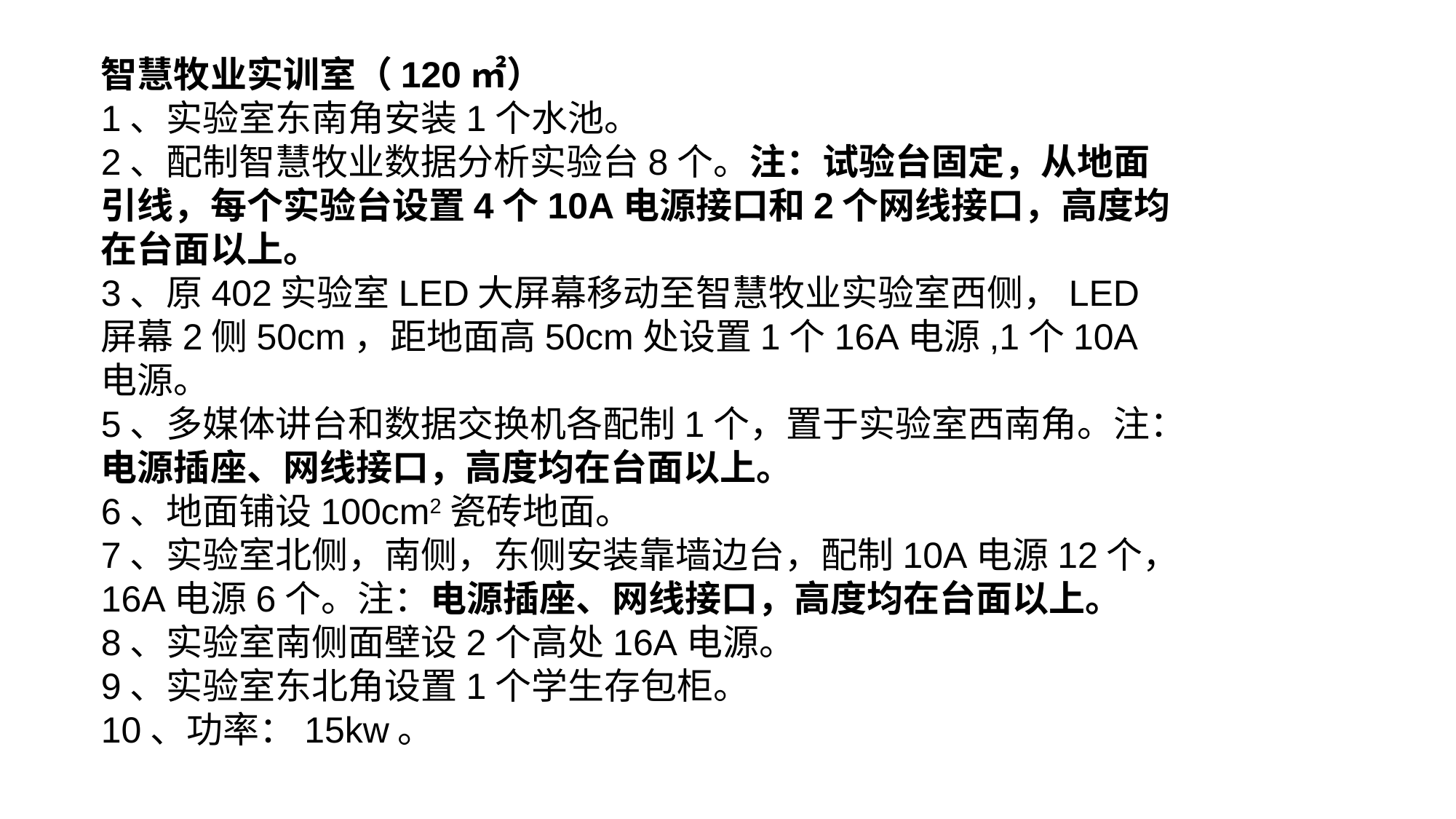

智慧牧业实训室（120㎡）
1、实验室东南角安装1个水池。
2、配制智慧牧业数据分析实验台8个。注：试验台固定，从地面引线，每个实验台设置4个10A电源接口和2个网线接口，高度均在台面以上。
3、原402实验室LED大屏幕移动至智慧牧业实验室西侧，LED屏幕2侧50cm，距地面高50cm处设置1个16A电源,1个10A电源。
5、多媒体讲台和数据交换机各配制1个，置于实验室西南角。注：电源插座、网线接口，高度均在台面以上。
6、地面铺设100cm2瓷砖地面。
7、实验室北侧，南侧，东侧安装靠墙边台，配制10A电源12个，16A电源6个。注：电源插座、网线接口，高度均在台面以上。
8、实验室南侧面壁设2个高处16A电源。
9、实验室东北角设置1个学生存包柜。
10、功率：15kw。